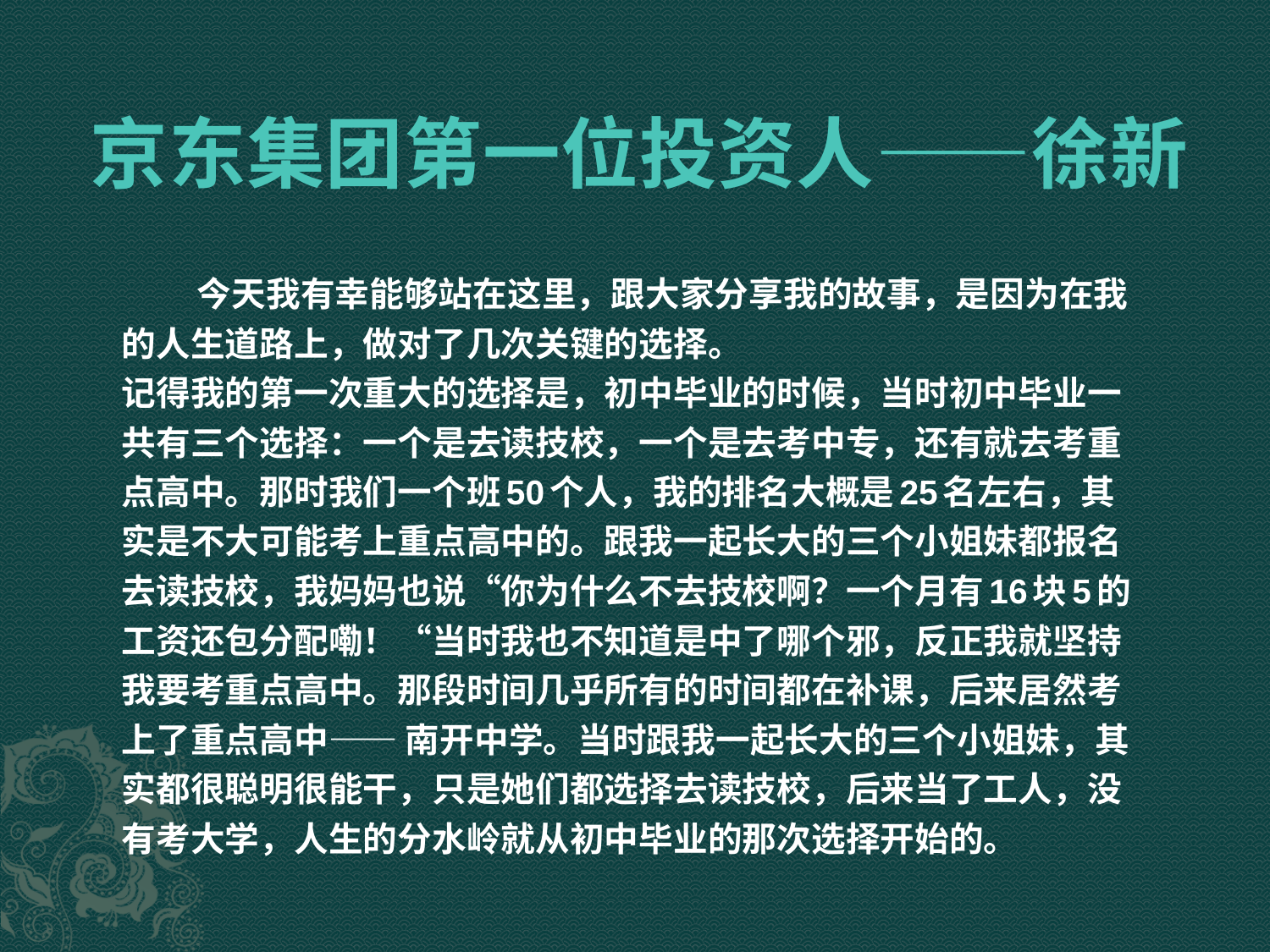

# 京东集团第一位投资人——徐新
         今天我有幸能够站在这里，跟大家分享我的故事，是因为在我的人生道路上，做对了几次关键的选择。
记得我的第一次重大的选择是，初中毕业的时候，当时初中毕业一共有三个选择：一个是去读技校，一个是去考中专，还有就去考重点高中。那时我们一个班50个人，我的排名大概是25名左右，其实是不大可能考上重点高中的。跟我一起长大的三个小姐妹都报名去读技校，我妈妈也说“你为什么不去技校啊？一个月有16块5的工资还包分配嘞！“当时我也不知道是中了哪个邪，反正我就坚持我要考重点高中。那段时间几乎所有的时间都在补课，后来居然考上了重点高中—— 南开中学。当时跟我一起长大的三个小姐妹，其实都很聪明很能干，只是她们都选择去读技校，后来当了工人，没有考大学，人生的分水岭就从初中毕业的那次选择开始的。